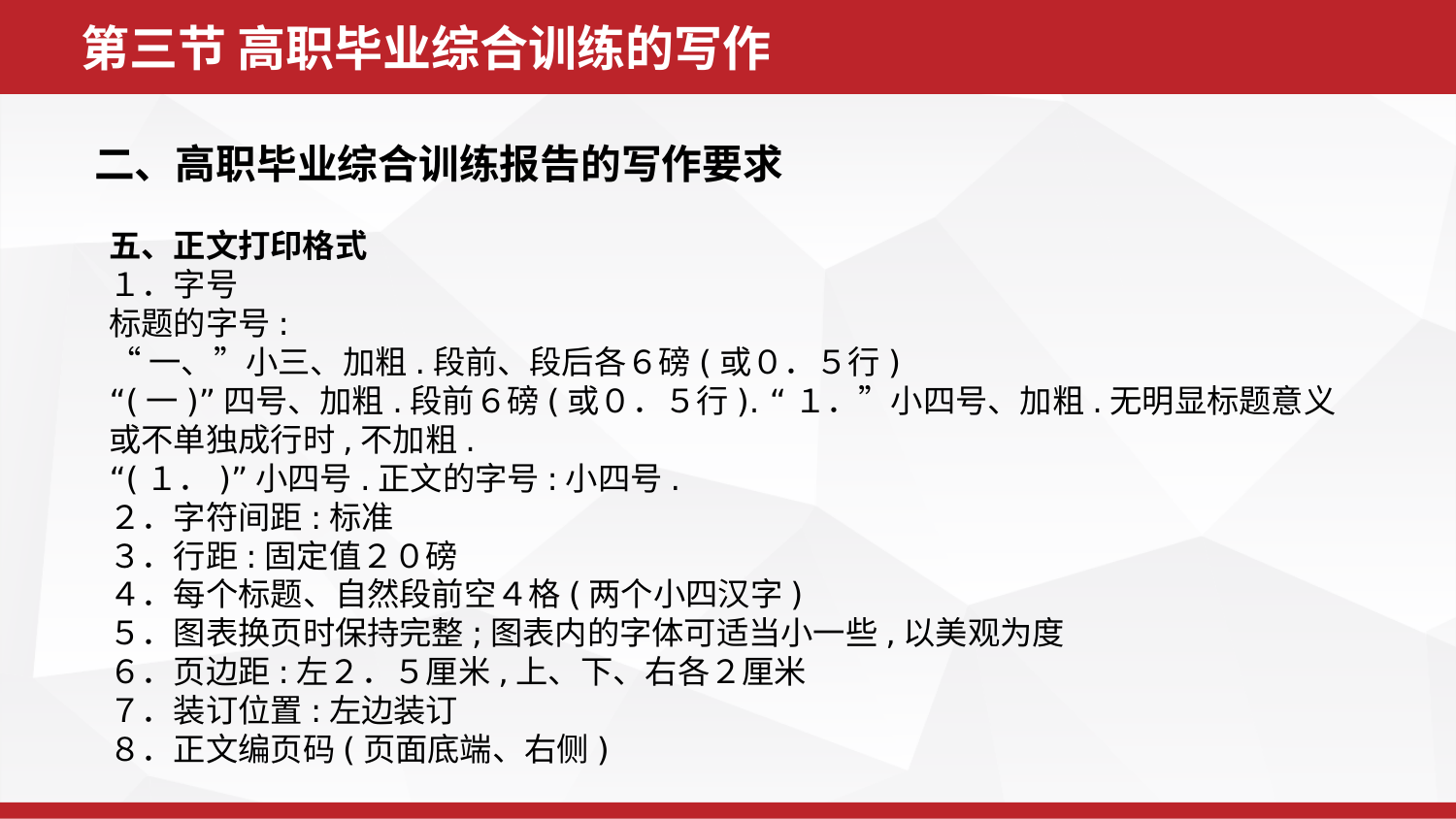

第三节 高职毕业综合训练的写作
二、高职毕业综合训练报告的写作要求
五、正文打印格式
１．字号
标题的字号:
“一、”小三、加粗.段前、段后各６磅(或０．５行)
“(一)”四号、加粗.段前６磅(或０．５行). “１．”小四号、加粗.无明显标题意义或不单独成行时,不加粗.
“(１．)”小四号.正文的字号:小四号.
２．字符间距:标准
３．行距:固定值２０磅
４．每个标题、自然段前空４格(两个小四汉字)
５．图表换页时保持完整;图表内的字体可适当小一些,以美观为度
６．页边距:左２．５厘米,上、下、右各２厘米
７．装订位置:左边装订
８．正文编页码(页面底端、右侧)